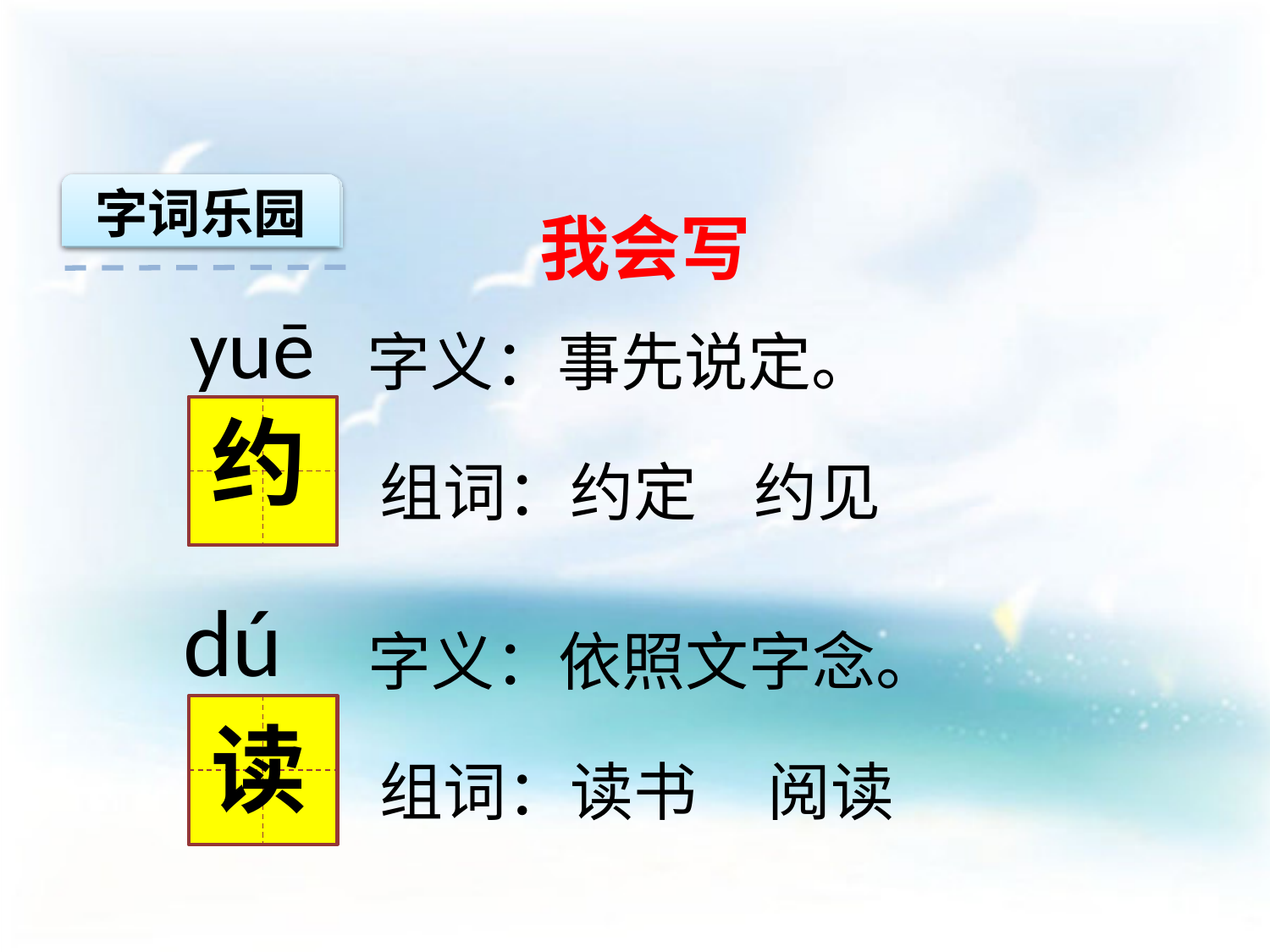

字词乐园

我会写
 yuē
字义：事先说定。

约
组词：约定    约见
 dú
字义：依照文字念。

读
组词：读书     阅读